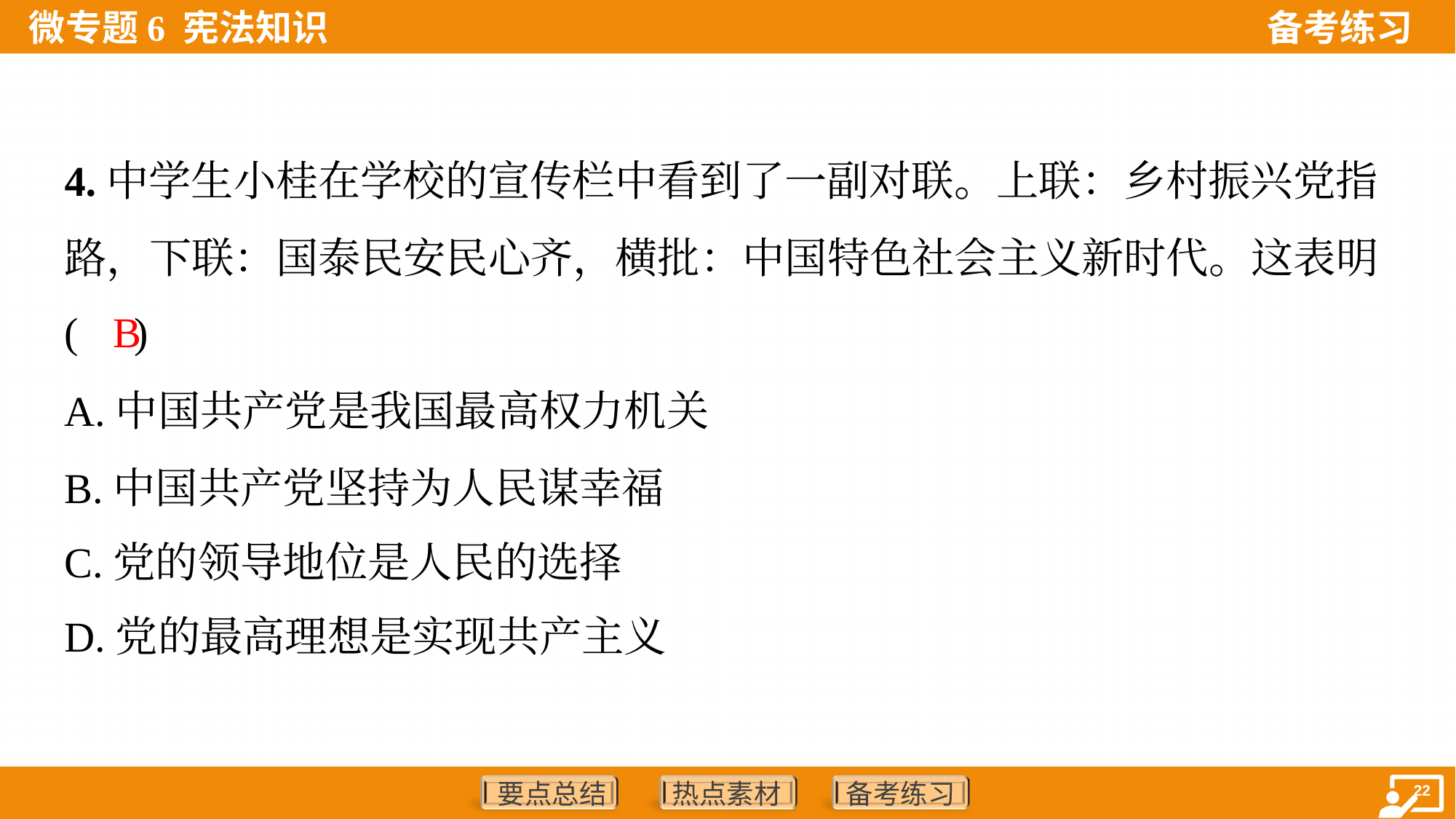

4.中学生小桂在学校的宣传栏中看到了一副对联。上联：乡村振兴党指
路，下联：国泰民安民心齐，横批：中国特色社会主义新时代。这表明
(     )
B
A.中国共产党是我国最高权力机关
B.中国共产党坚持为人民谋幸福
C.党的领导地位是人民的选择
D.党的最高理想是实现共产主义